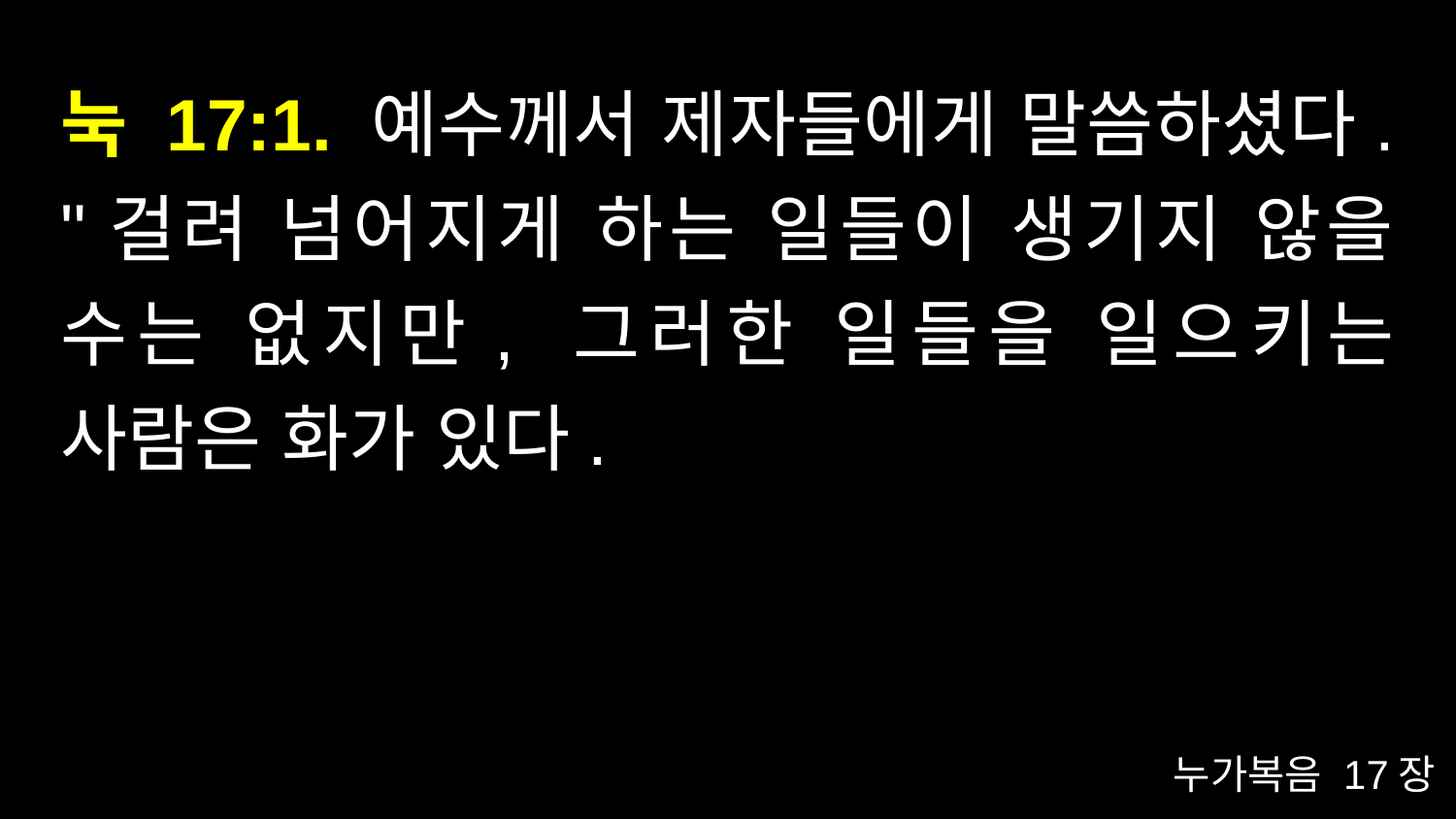

# 눅 17:1. 예수께서 제자들에게 말씀하셨다. "걸려 넘어지게 하는 일들이 생기지 않을 수는 없지만, 그러한 일들을 일으키는 사람은 화가 있다.
누가복음 17장